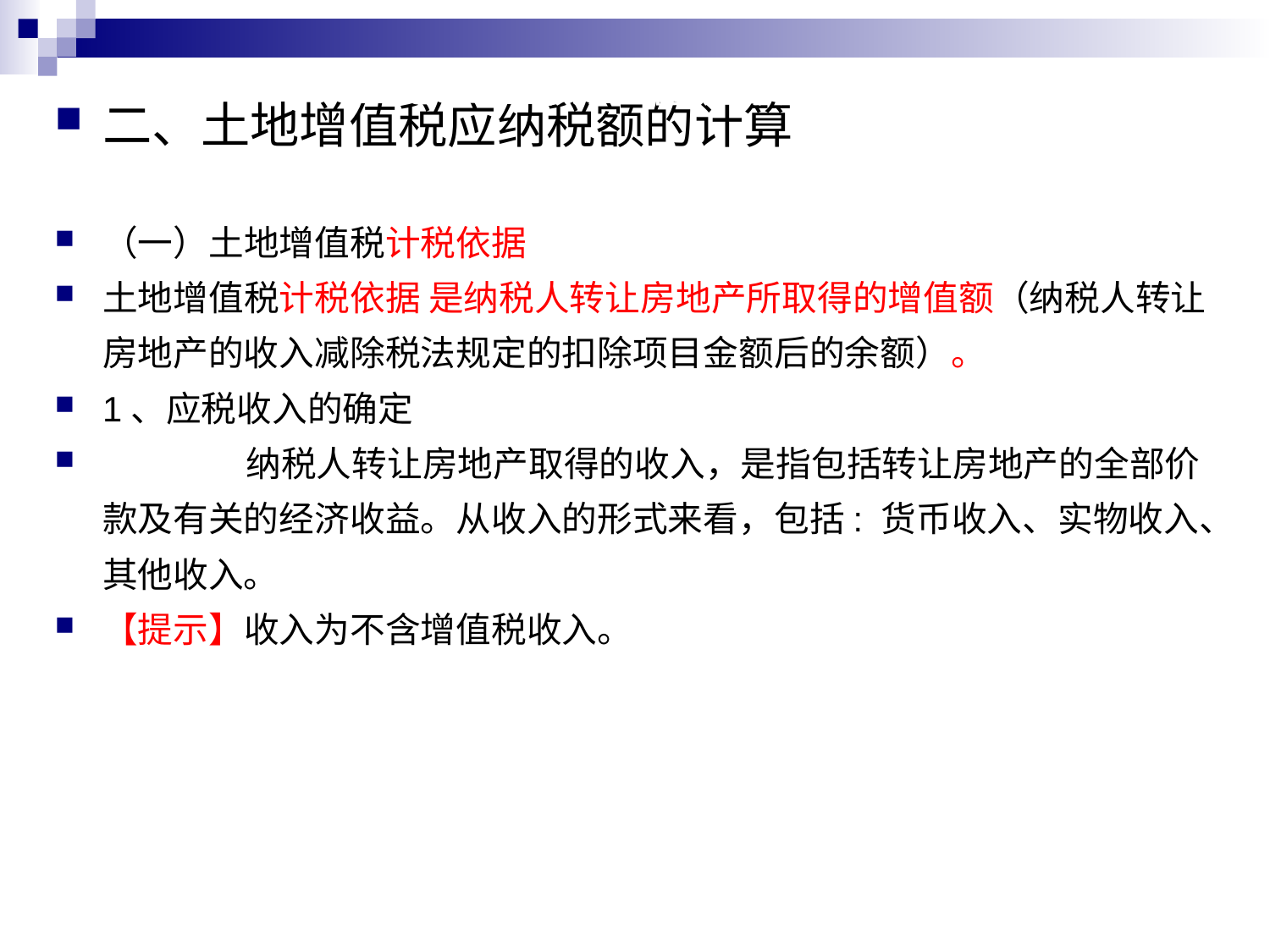

第二节 土地增值税应纳税额的计算
二、土地增值税应纳税额的计算

（一）土地增值税计税依据
土地增值税计税依据 是纳税人转让房地产所取得的增值额（纳税人转让房地产的收入减除税法规定的扣除项目金额后的余额）。
1、应税收入的确定
   	 纳税人转让房地产取得的收入，是指包括转让房地产的全部价款及有关的经济收益。从收入的形式来看，包括: 货币收入、实物收入、其他收入。
【提示】收入为不含增值税收入。